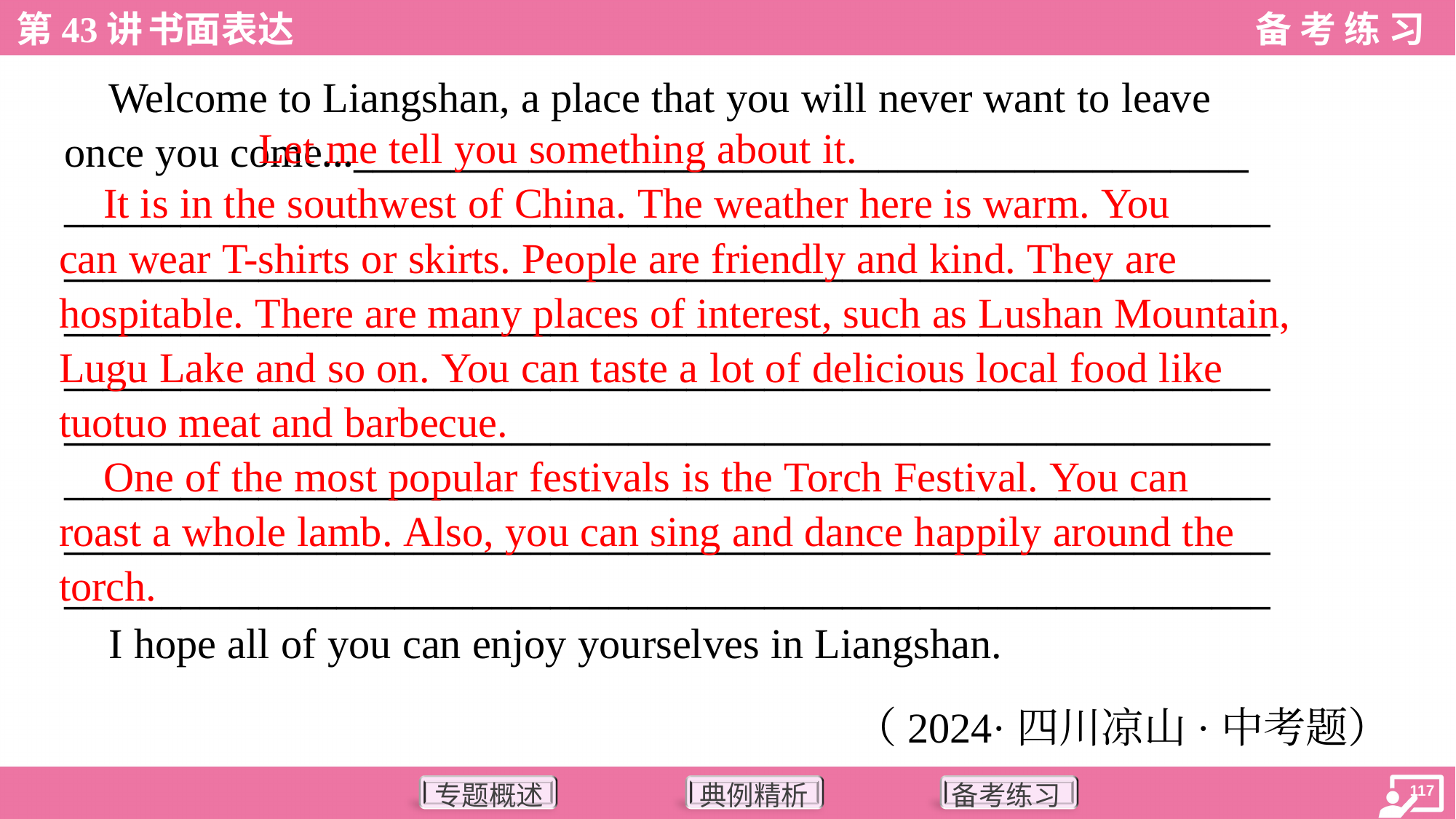

Welcome to Liangshan, a place that you will never want to leave
once you come...______________________________________________
______________________________________________________________
______________________________________________________________
______________________________________________________________
______________________________________________________________
______________________________________________________________
______________________________________________________________
______________________________________________________________
______________________________________________________________
    I hope all of you can enjoy yourselves in Liangshan.
                  Let me tell you something about it.
    It is in the southwest of China. The weather here is warm. You
can wear T-shirts or skirts. People are friendly and kind. They are
hospitable. There are many places of interest, such as Lushan Mountain,
Lugu Lake and so on. You can taste a lot of delicious local food like
tuotuo meat and barbecue.
    One of the most popular festivals is the Torch Festival. You can
roast a whole lamb. Also, you can sing and dance happily around the
torch.
（2024·四川凉山·中考题）